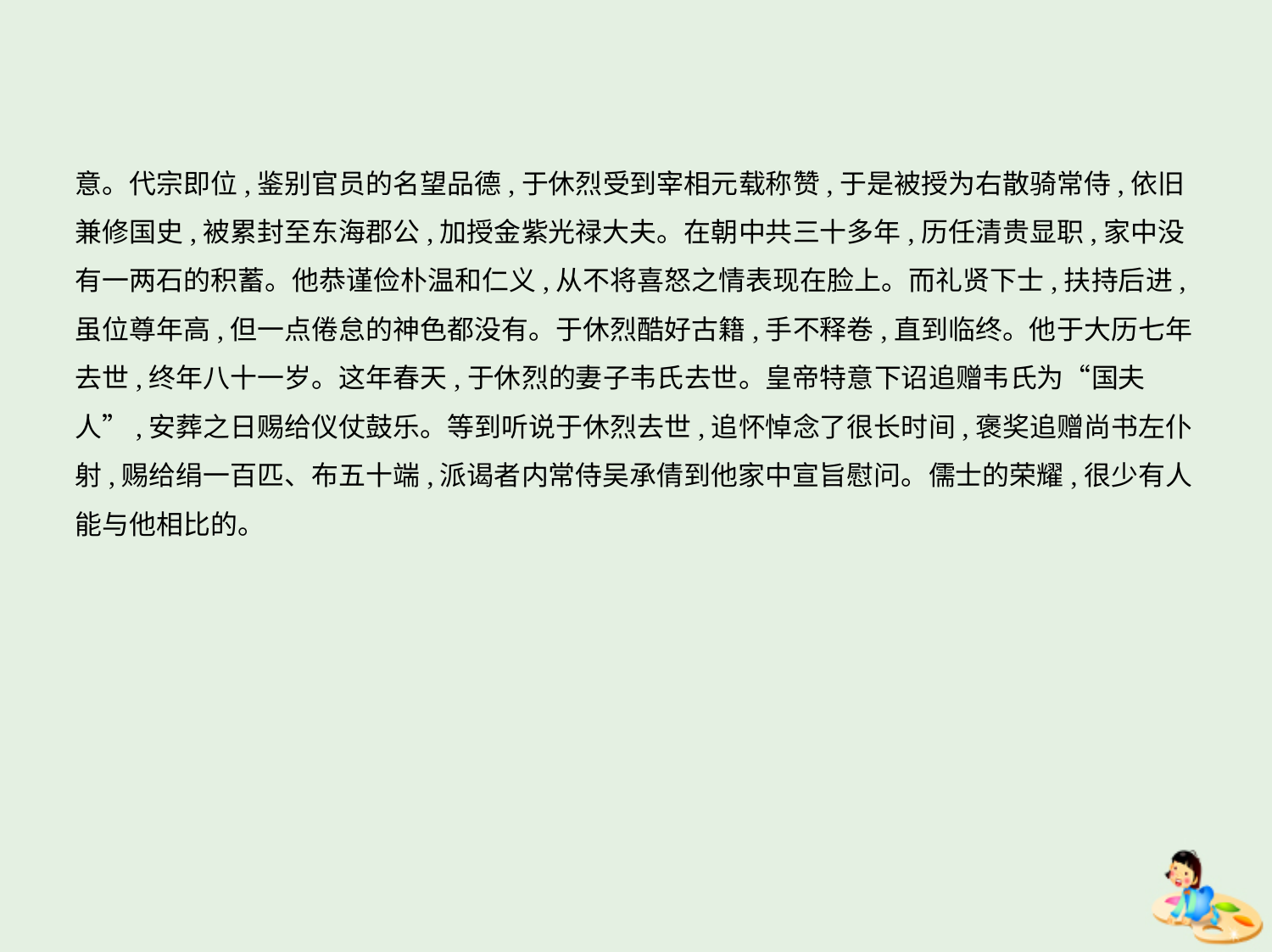

意。代宗即位,鉴别官员的名望品德,于休烈受到宰相元载称赞,于是被授为右散骑常侍,依旧
兼修国史,被累封至东海郡公,加授金紫光禄大夫。在朝中共三十多年,历任清贵显职,家中没有一两石的积蓄。他恭谨俭朴温和仁义,从不将喜怒之情表现在脸上。而礼贤下士,扶持后进,
虽位尊年高,但一点倦怠的神色都没有。于休烈酷好古籍,手不释卷,直到临终。他于大历七年
去世,终年八十一岁。这年春天,于休烈的妻子韦氏去世。皇帝特意下诏追赠韦氏为“国夫
人”,安葬之日赐给仪仗鼓乐。等到听说于休烈去世,追怀悼念了很长时间,褒奖追赠尚书左仆
射,赐给绢一百匹、布五十端,派谒者内常侍吴承倩到他家中宣旨慰问。儒士的荣耀,很少有人
能与他相比的。